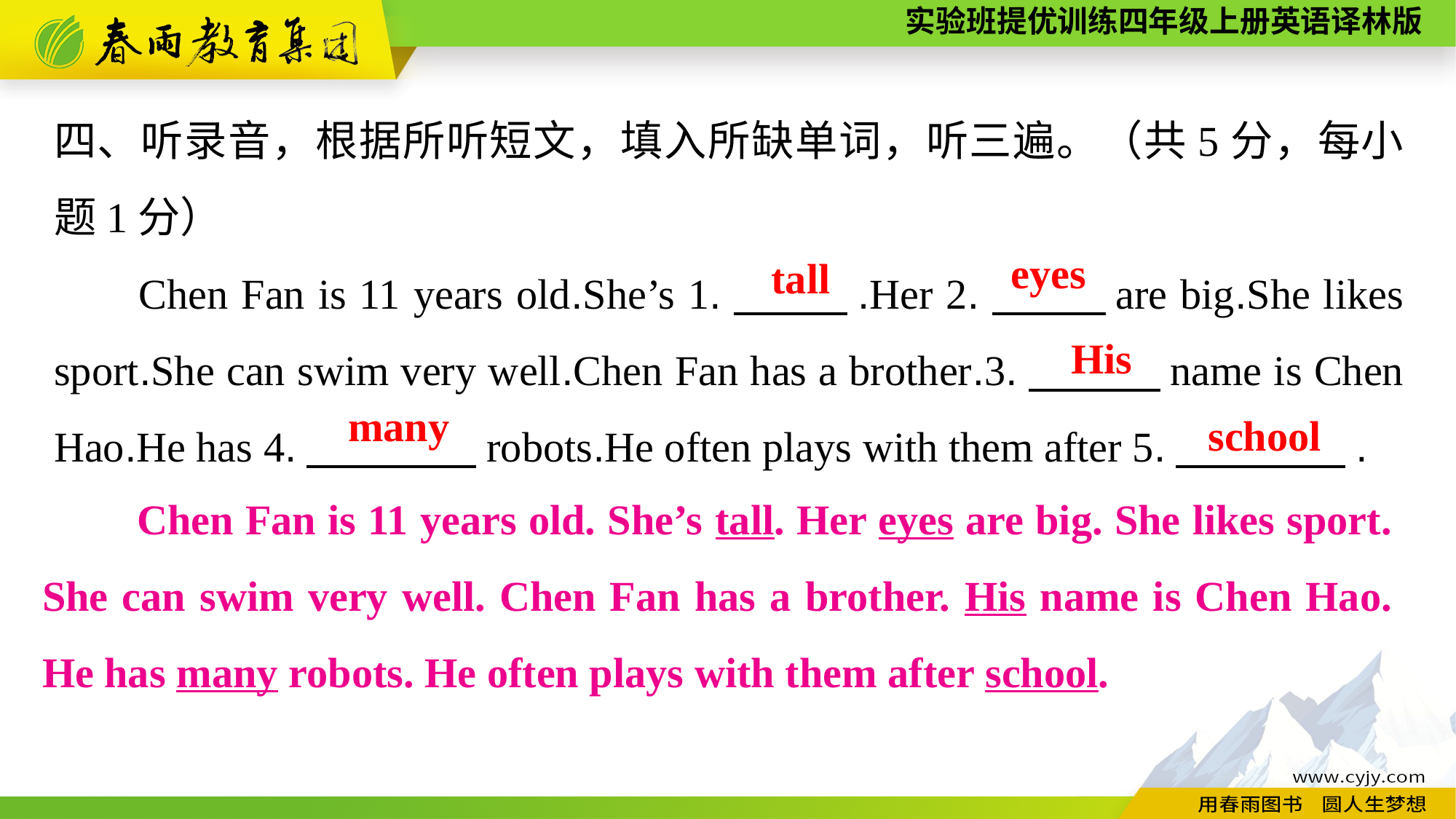

四、听录音，根据所听短文，填入所缺单词，听三遍。（共5分，每小题1分）
Chen Fan is 11 years old.She’s 1.　  　.Her 2.　  　are big.She likes sport.She can swim very well.Chen Fan has a brother.3.　　　name is Chen Hao.He has 4.　　　　robots.He often plays with them after 5.　　　　.
eyes
tall
His
many
school
        Chen Fan is 11 years old. She’s tall. Her eyes are big. She likes sport. She can swim very well. Chen Fan has a brother. His name is Chen Hao. He has many robots. He often plays with them after school.